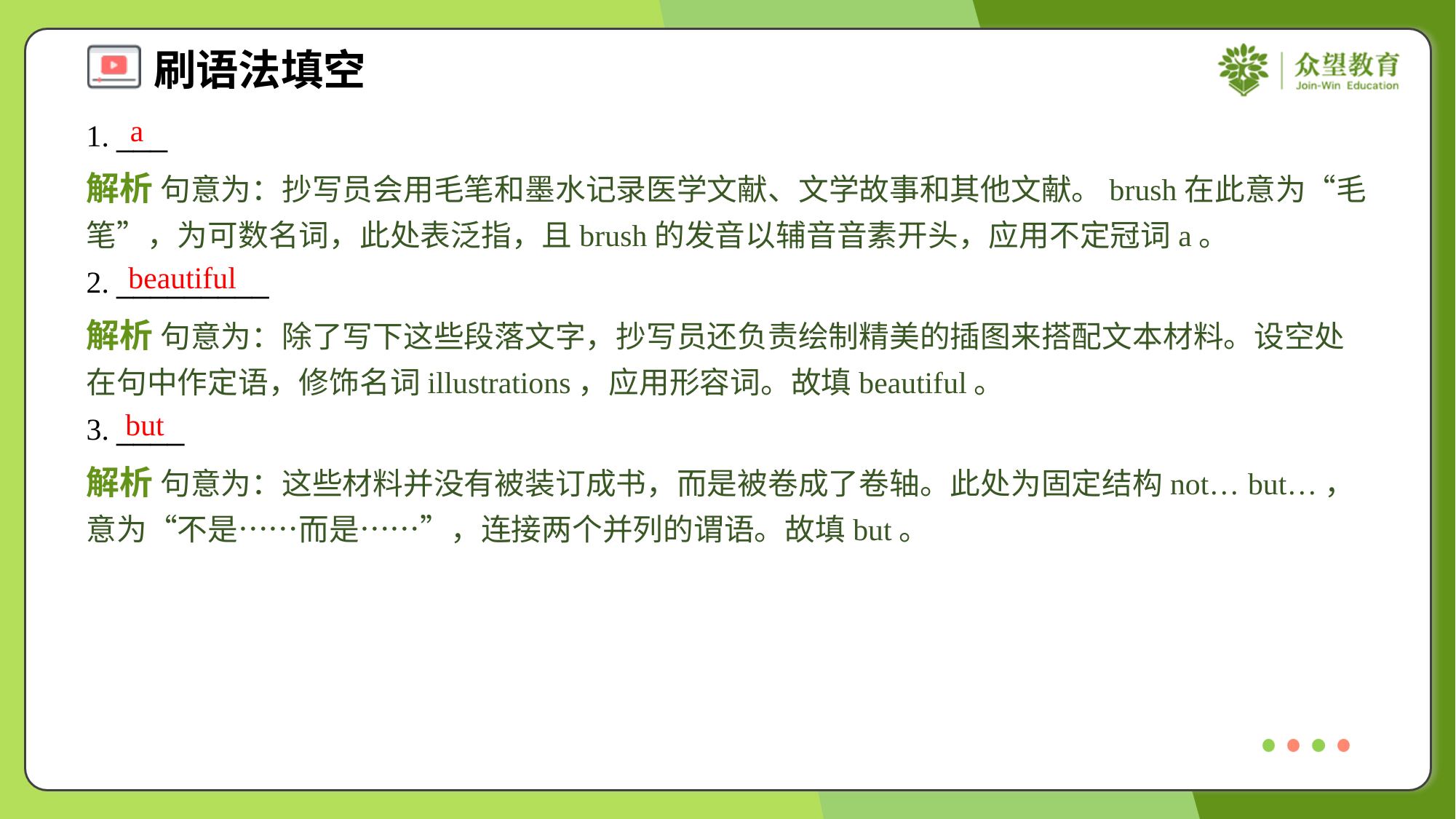

a
1. ___
解析 句意为：抄写员会用毛笔和墨水记录医学文献、文学故事和其他文献。brush在此意为“毛笔”，为可数名词，此处表泛指，且brush的发音以辅音音素开头，应用不定冠词a。
beautiful
2. _________
解析 句意为：除了写下这些段落文字，抄写员还负责绘制精美的插图来搭配文本材料。设空处在句中作定语，修饰名词illustrations，应用形容词。故填beautiful。
but
3. ____
解析 句意为：这些材料并没有被装订成书，而是被卷成了卷轴。此处为固定结构not… but…，意为“不是……而是……”，连接两个并列的谓语。故填but。